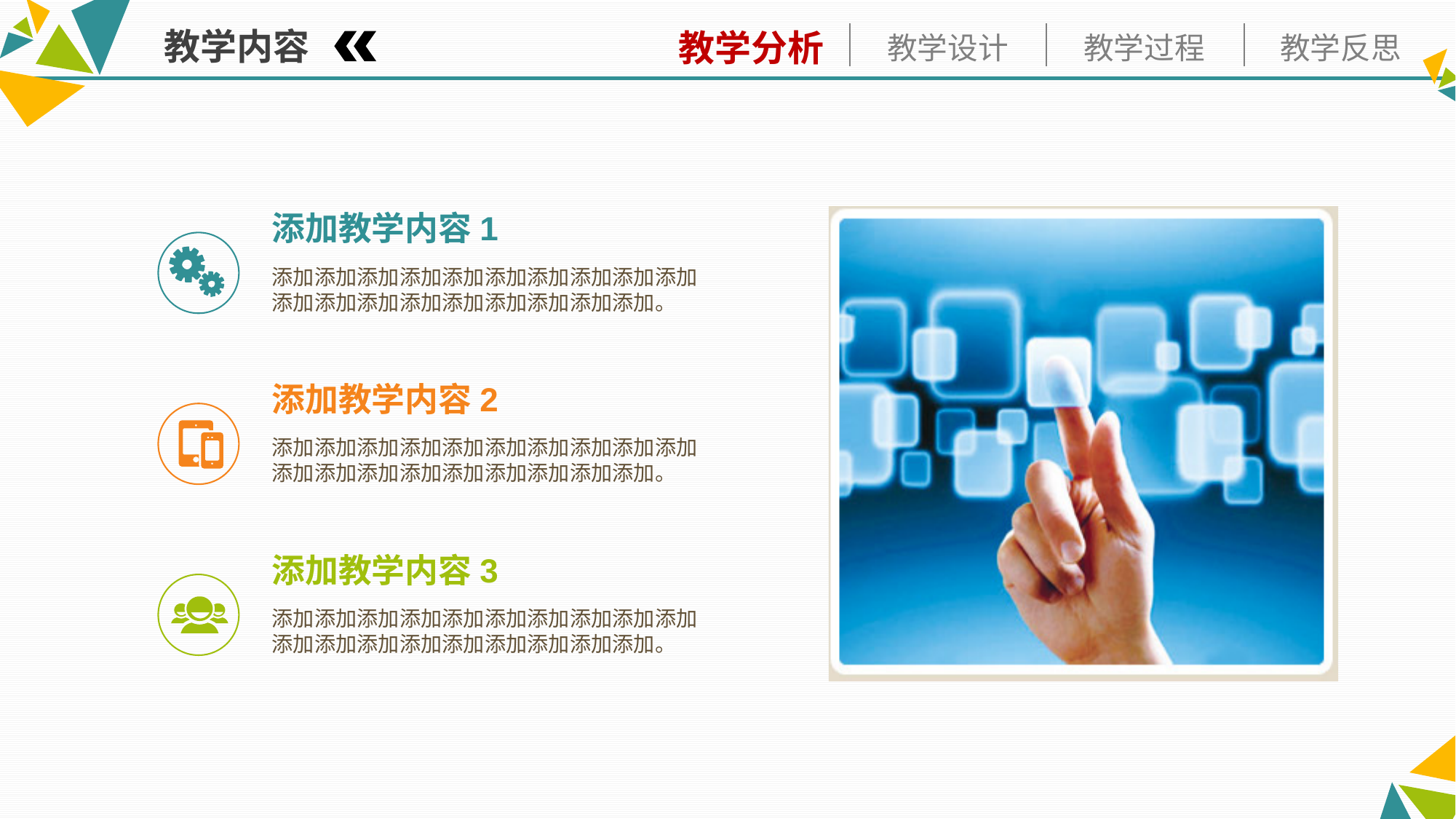

教学内容

添加教学内容1

添加添加添加添加添加添加添加添加添加添加添加添加添加添加添加添加添加添加添加。

添加教学内容2

添加添加添加添加添加添加添加添加添加添加添加添加添加添加添加添加添加添加添加。

添加教学内容3

添加添加添加添加添加添加添加添加添加添加添加添加添加添加添加添加添加添加添加。